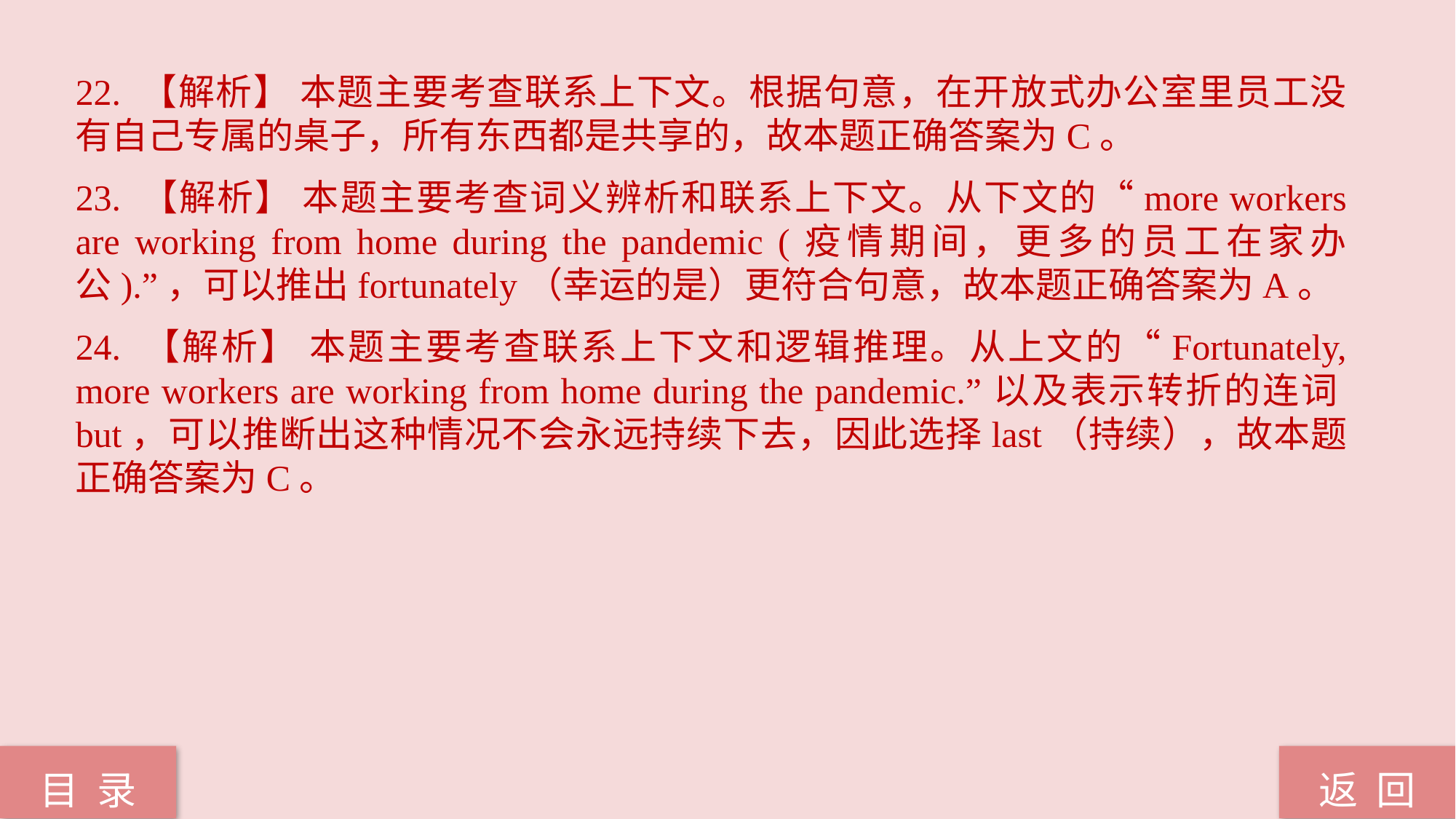

22. 【解析】 本题主要考查联系上下文。根据句意，在开放式办公室里员工没有自己专属的桌子，所有东西都是共享的，故本题正确答案为C。
23. 【解析】 本题主要考查词义辨析和联系上下文。从下文的“more workers are working from home during the pandemic (疫情期间，更多的员工在家办公).”，可以推出fortunately（幸运的是）更符合句意，故本题正确答案为A。
24. 【解析】 本题主要考查联系上下文和逻辑推理。从上文的“Fortunately, more workers are working from home during the pandemic.”以及表示转折的连词but，可以推断出这种情况不会永远持续下去，因此选择last（持续），故本题正确答案为C。
返  回